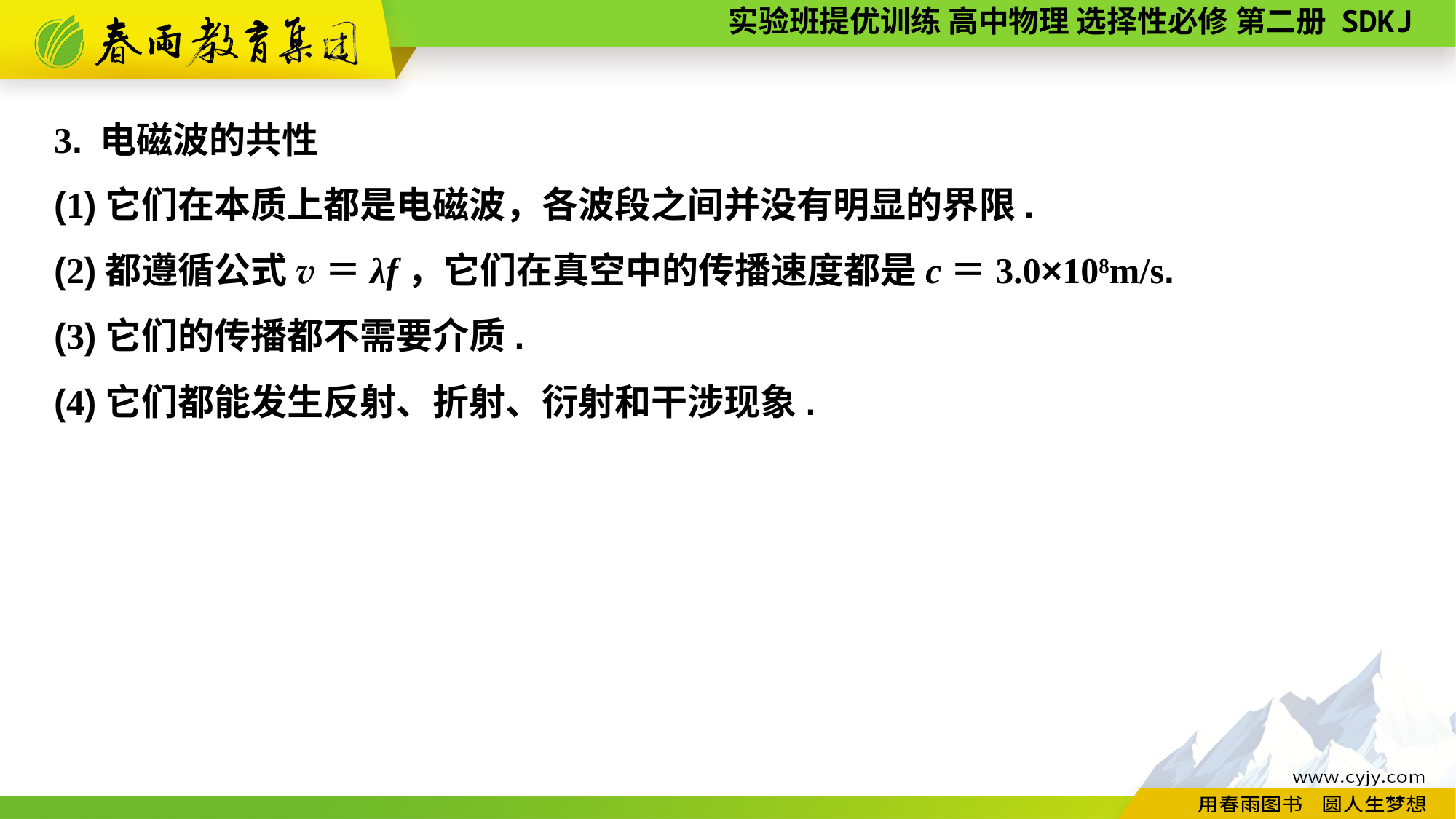

3. 电磁波的共性
(1)它们在本质上都是电磁波，各波段之间并没有明显的界限.
(2)都遵循公式v＝λf，它们在真空中的传播速度都是c＝3.0×108m/s.
(3)它们的传播都不需要介质.
(4)它们都能发生反射、折射、衍射和干涉现象.